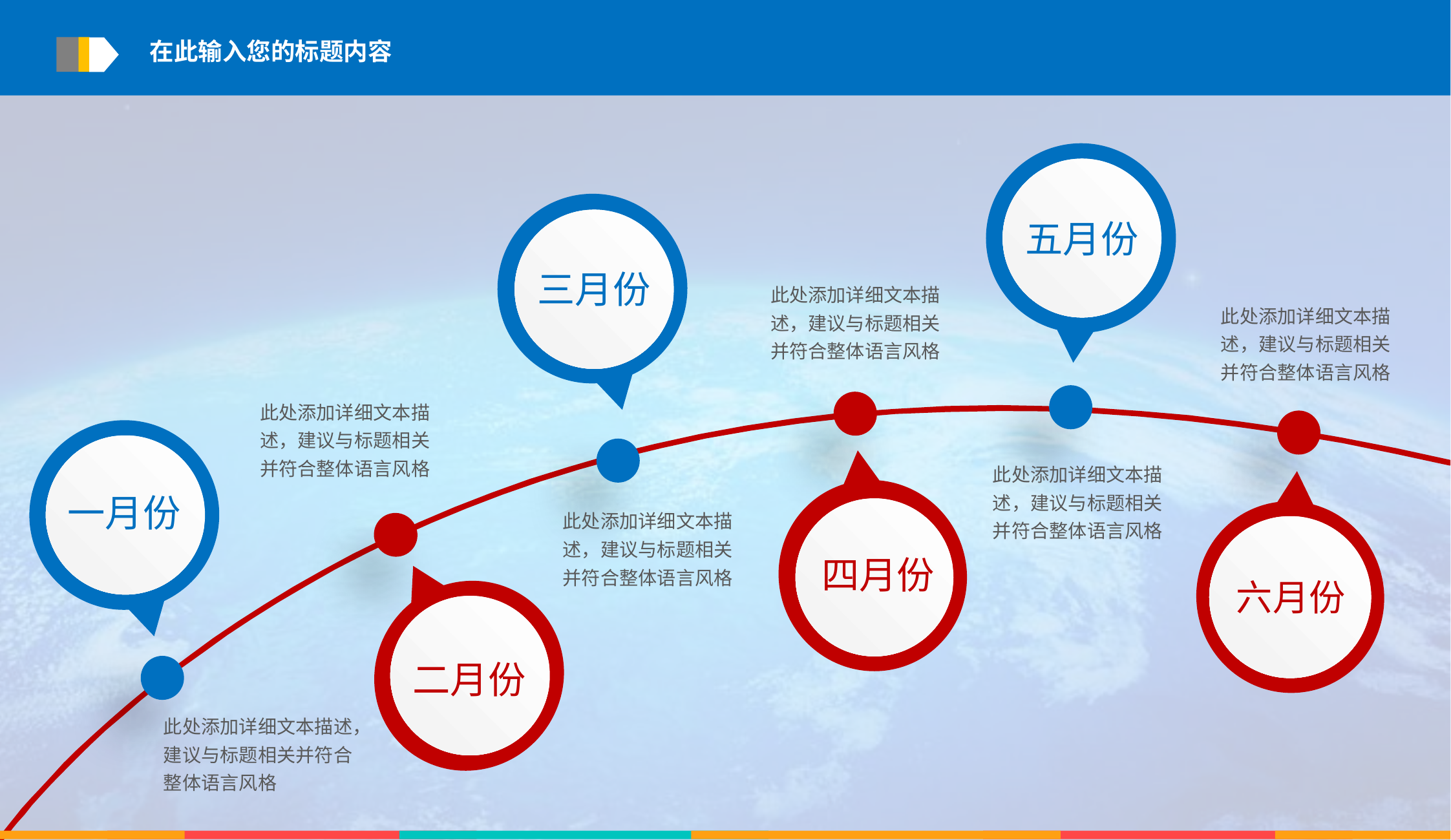

在此输入您的标题内容

五月份

三月份
此处添加详细文本描述，建议与标题相关并符合整体语言风格
此处添加详细文本描述，建议与标题相关并符合整体语言风格

此处添加详细文本描述，建议与标题相关并符合整体语言风格

一月份

此处添加详细文本描述，建议与标题相关并符合整体语言风格

四月份

六月份
此处添加详细文本描述，建议与标题相关并符合整体语言风格

二月份

此处添加详细文本描述，建议与标题相关并符合整体语言风格